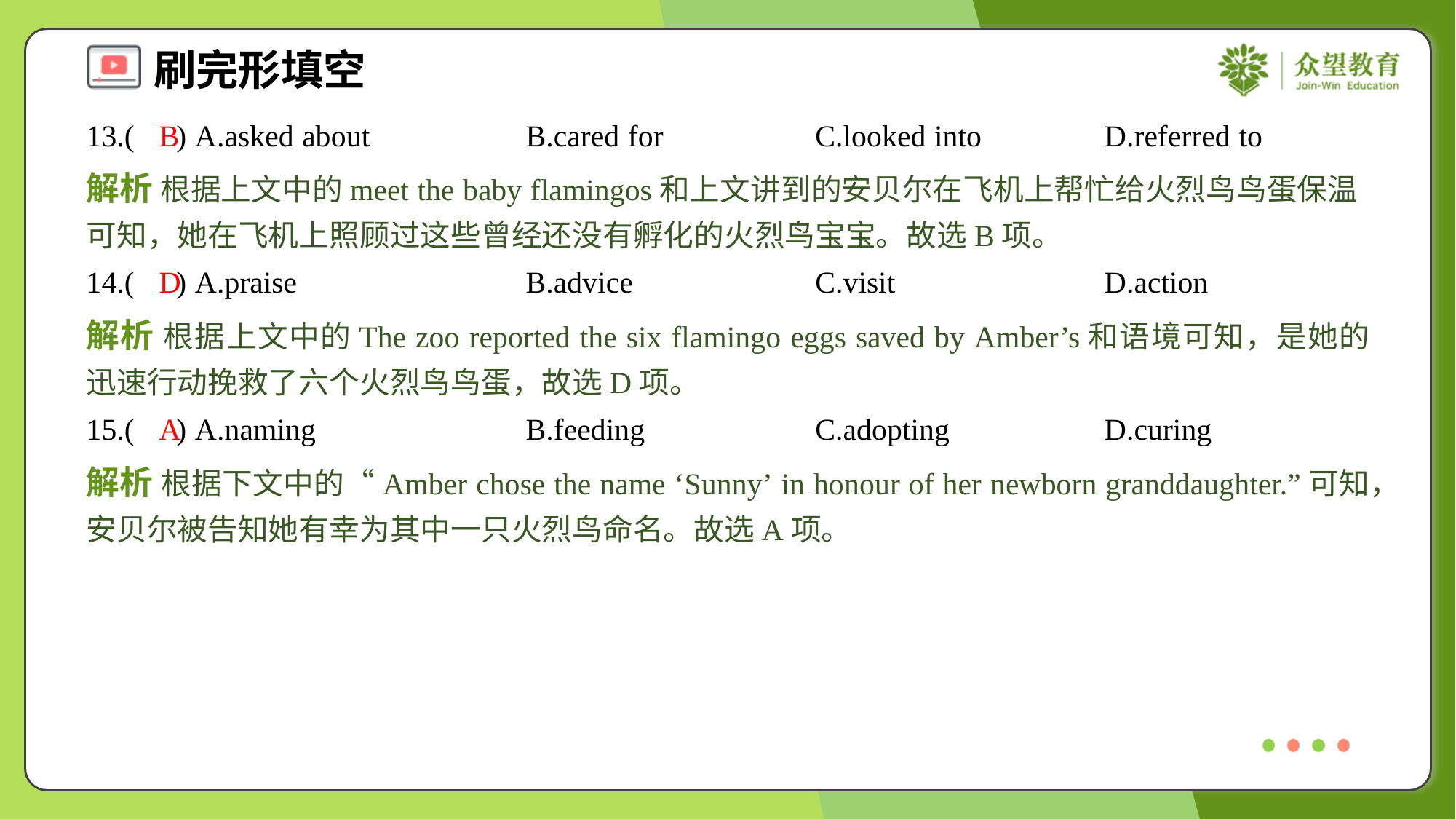

13.(     ) A.asked about	B.cared for	C.looked into	D.referred to
B
解析 根据上文中的meet the baby flamingos和上文讲到的安贝尔在飞机上帮忙给火烈鸟鸟蛋保温可知，她在飞机上照顾过这些曾经还没有孵化的火烈鸟宝宝。故选B项。
14.(     ) A.praise	B.advice	C.visit	D.action
D
解析 根据上文中的The zoo reported the six flamingo eggs saved by Amber’s和语境可知，是她的迅速行动挽救了六个火烈鸟鸟蛋，故选D项。
15.(     ) A.naming	B.feeding	C.adopting	D.curing
A
解析 根据下文中的“Amber chose the name ‘Sunny’ in honour of her newborn granddaughter.”可知，安贝尔被告知她有幸为其中一只火烈鸟命名。故选A项。